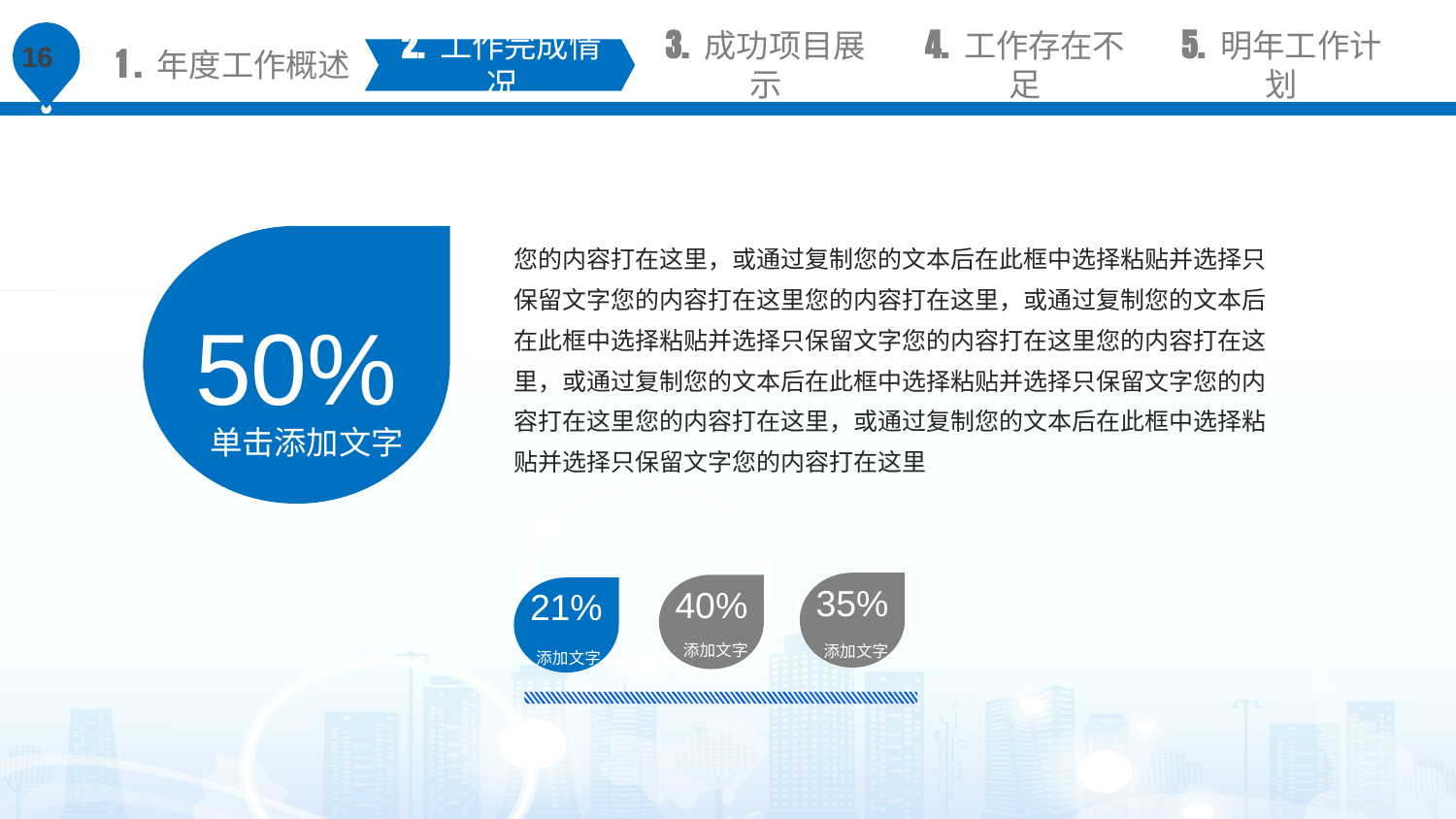

1 . 年度工作概述
2. 工作完成情况
3. 成功项目展示
4. 工作存在不足
5. 明年工作计划
50%

单击添加文字
您的内容打在这里，或通过复制您的文本后在此框中选择粘贴并选择只保留文字您的内容打在这里您的内容打在这里，或通过复制您的文本后在此框中选择粘贴并选择只保留文字您的内容打在这里您的内容打在这里，或通过复制您的文本后在此框中选择粘贴并选择只保留文字您的内容打在这里您的内容打在这里，或通过复制您的文本后在此框中选择粘贴并选择只保留文字您的内容打在这里
35%

40%
21%
添加文字
添加文字
添加文字